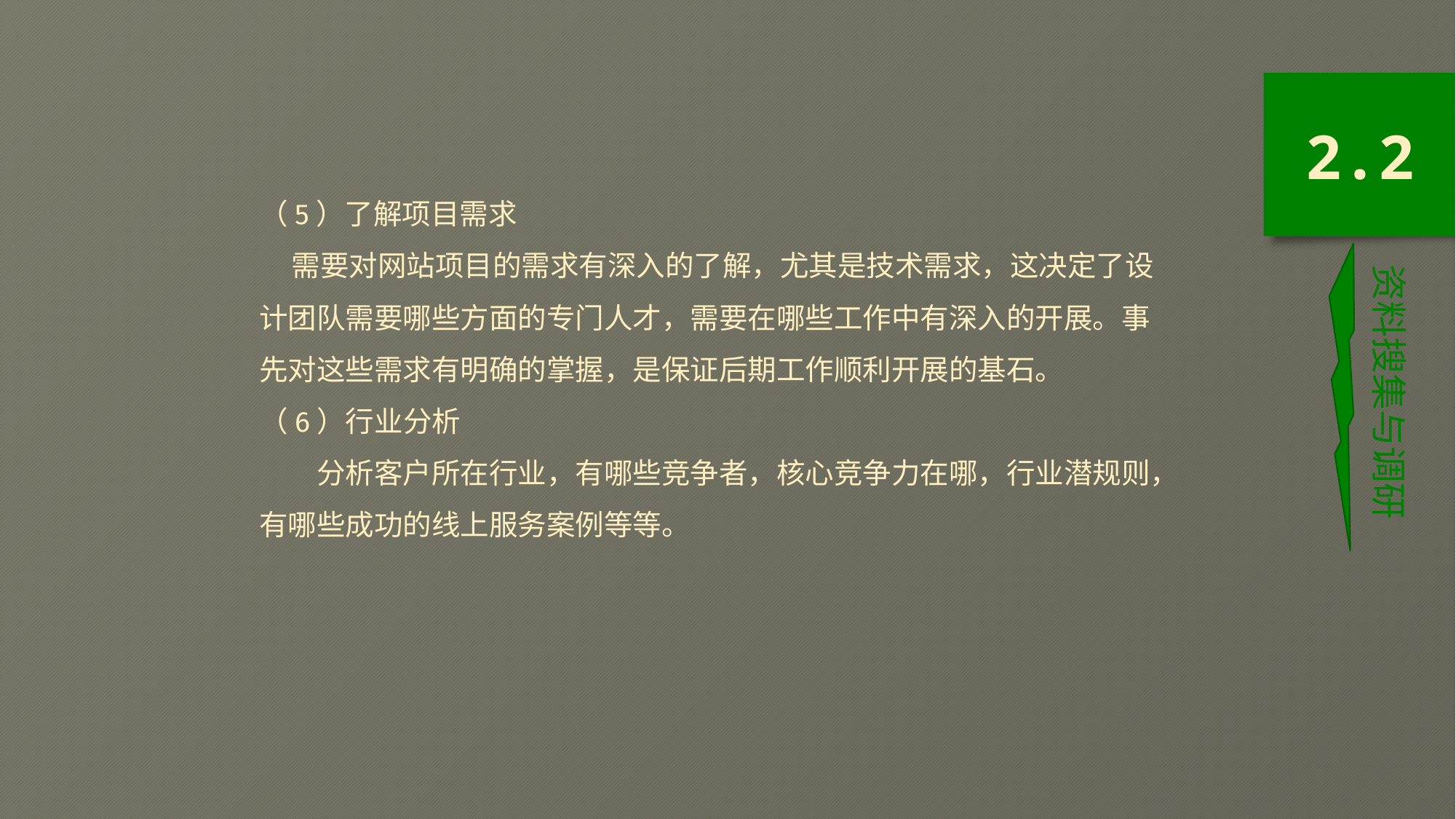

2.2
（5）了解项目需求
    需要对网站项目的需求有深入的了解，尤其是技术需求，这决定了设计团队需要哪些方面的专门人才，需要在哪些工作中有深入的开展。事先对这些需求有明确的掌握，是保证后期工作顺利开展的基石。
（6）行业分析
　　分析客户所在行业，有哪些竞争者，核心竞争力在哪，行业潜规则，有哪些成功的线上服务案例等等。

资料搜集与调研